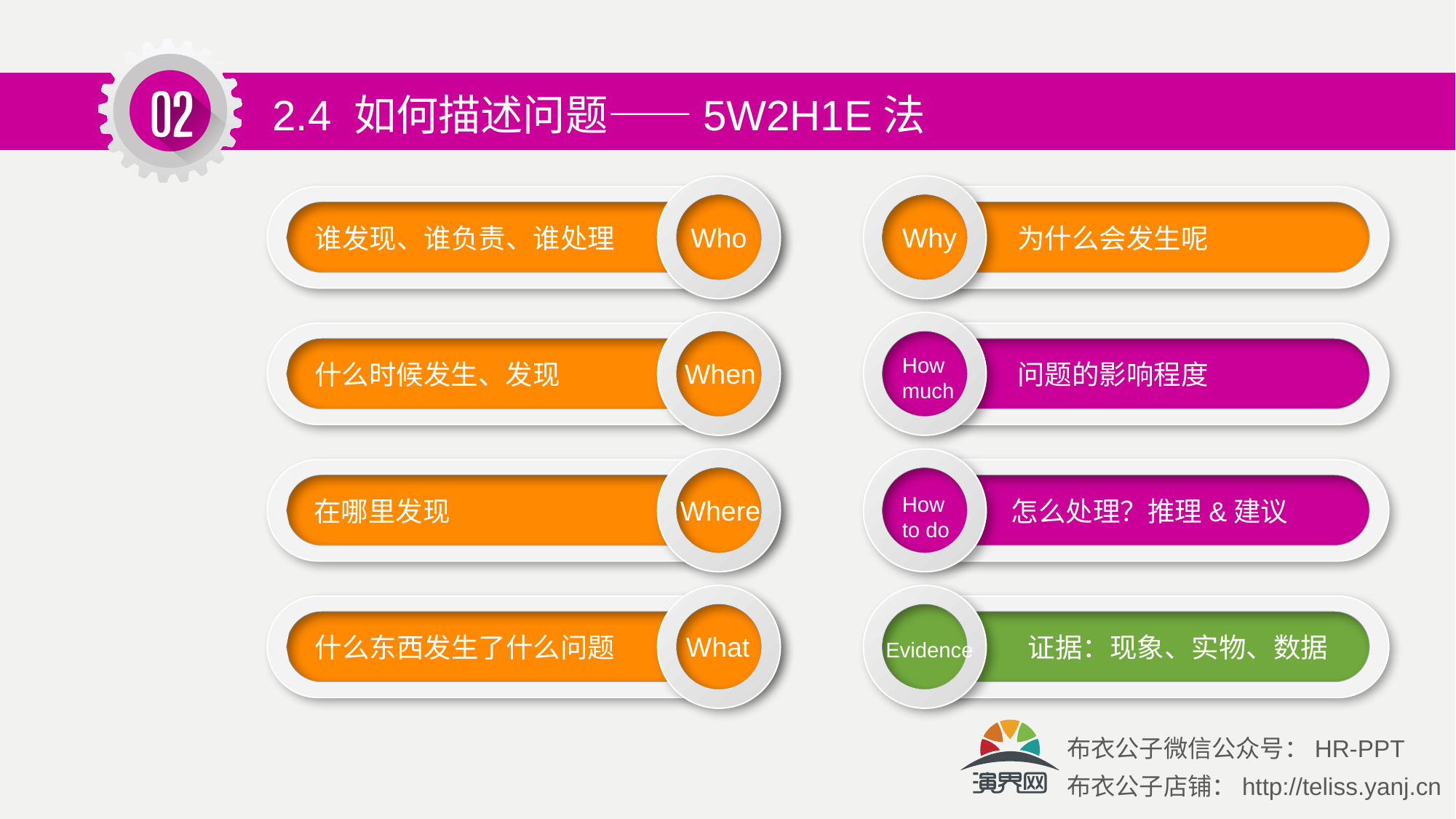

2.4 如何描述问题——5W2H1E法

Who
Why
谁发现、谁负责、谁处理
为什么会发生呢

How
much
When
什么时候发生、发现
问题的影响程度

How
to do
Where
在哪里发现
怎么处理？推理&建议

What
什么东西发生了什么问题
 证据：现象、实物、数据
Evidence